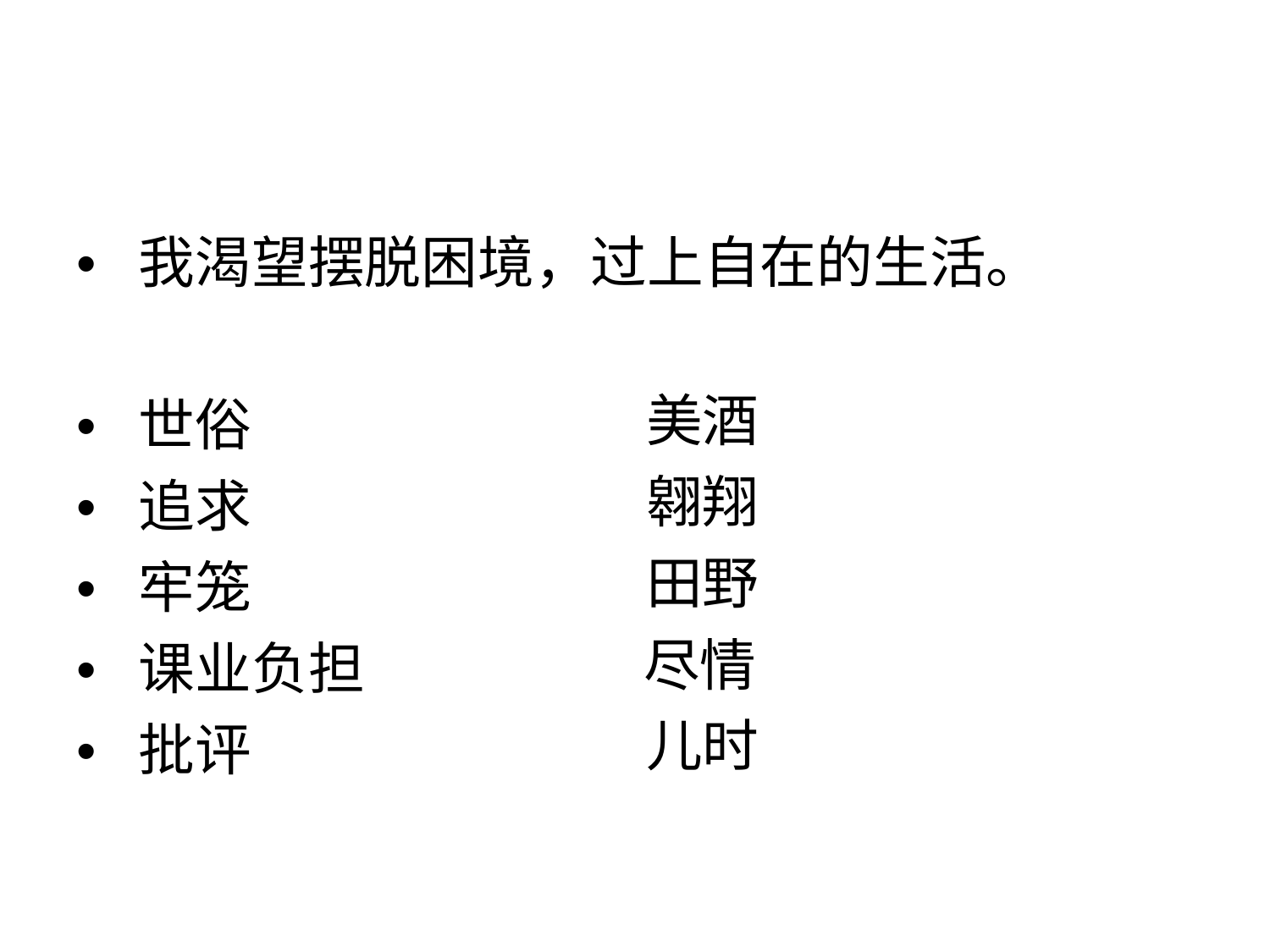

• 我渴望摆脱困境，过上自在的生活。
• 世俗
美酒
翱翔
田野
尽情
儿时
• 追求
• 牢笼
• 课业负担
• 批评